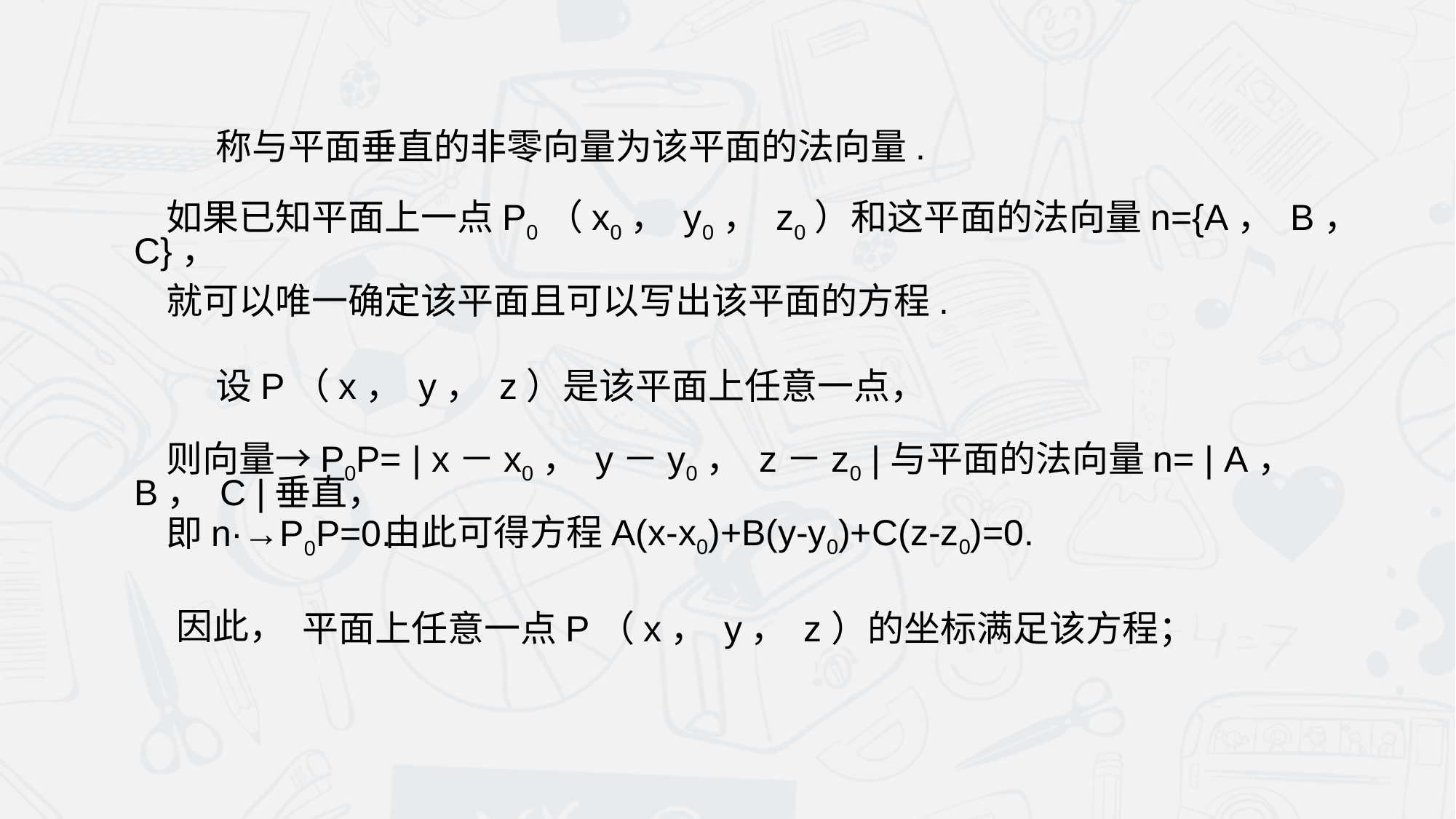

称与平面垂直的非零向量为该平面的法向量.
如果已知平面上一点P0（x0， y0， z0）和这平面的法向量n={A， B， C}，
就可以唯一确定该平面且可以写出该平面的方程.
设P（x， y， z）是该平面上任意一点，
则向量→P0P= | x－x0， y－y0， z－z0 |与平面的法向量n= | A， B， C |垂直，
由此可得方程A(x-x0)+B(y-y0)+C(z-z0)=0.
即n·→P0P=0.
因此，
平面上任意一点P（x， y， z）的坐标满足该方程；